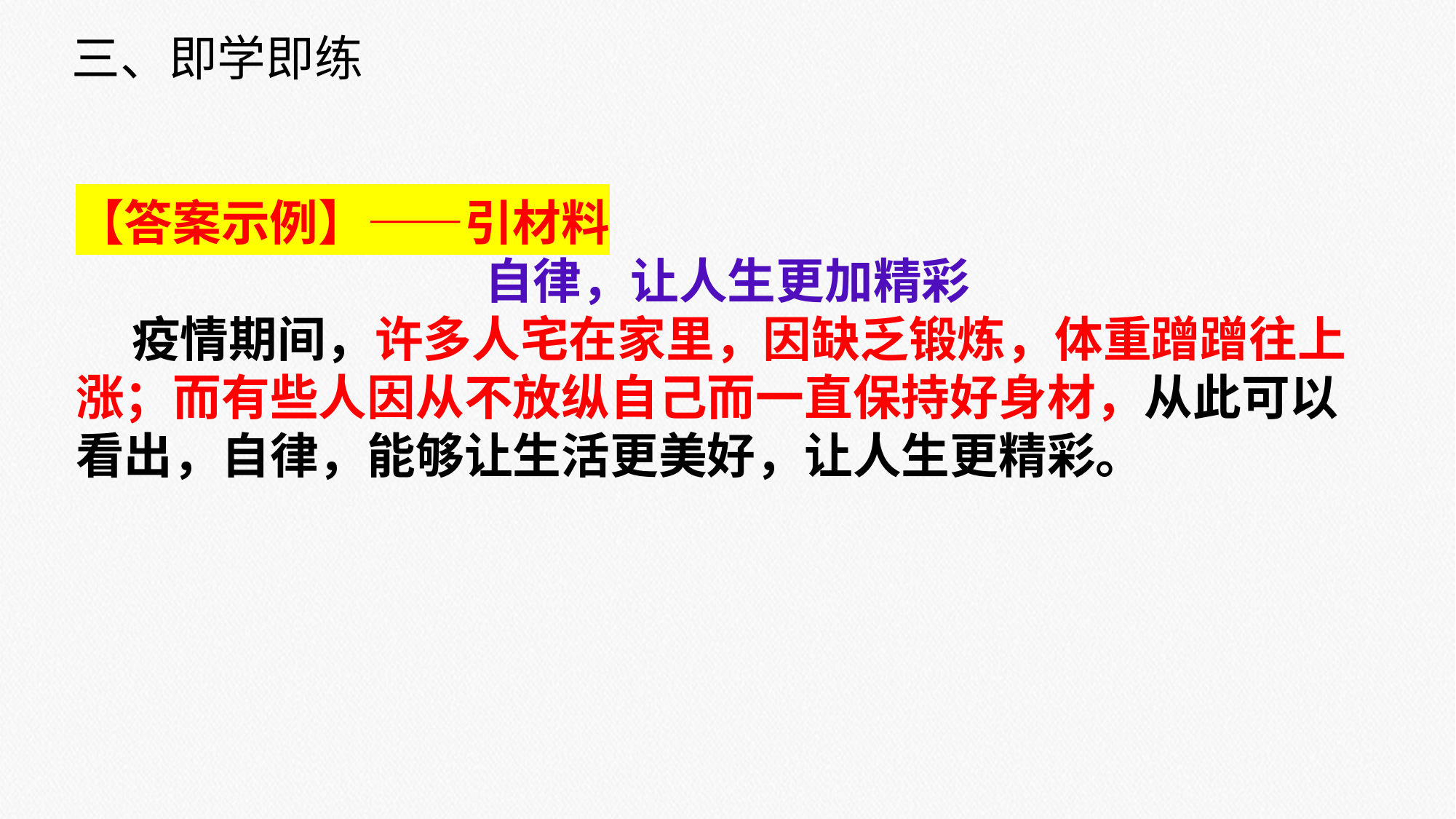

三、即学即练
【答案示例】——引材料
自律，让人生更加精彩
    疫情期间，许多人宅在家里，因缺乏锻炼，体重蹭蹭往上涨；而有些人因从不放纵自己而一直保持好身材，从此可以看出，自律，能够让生活更美好，让人生更精彩。